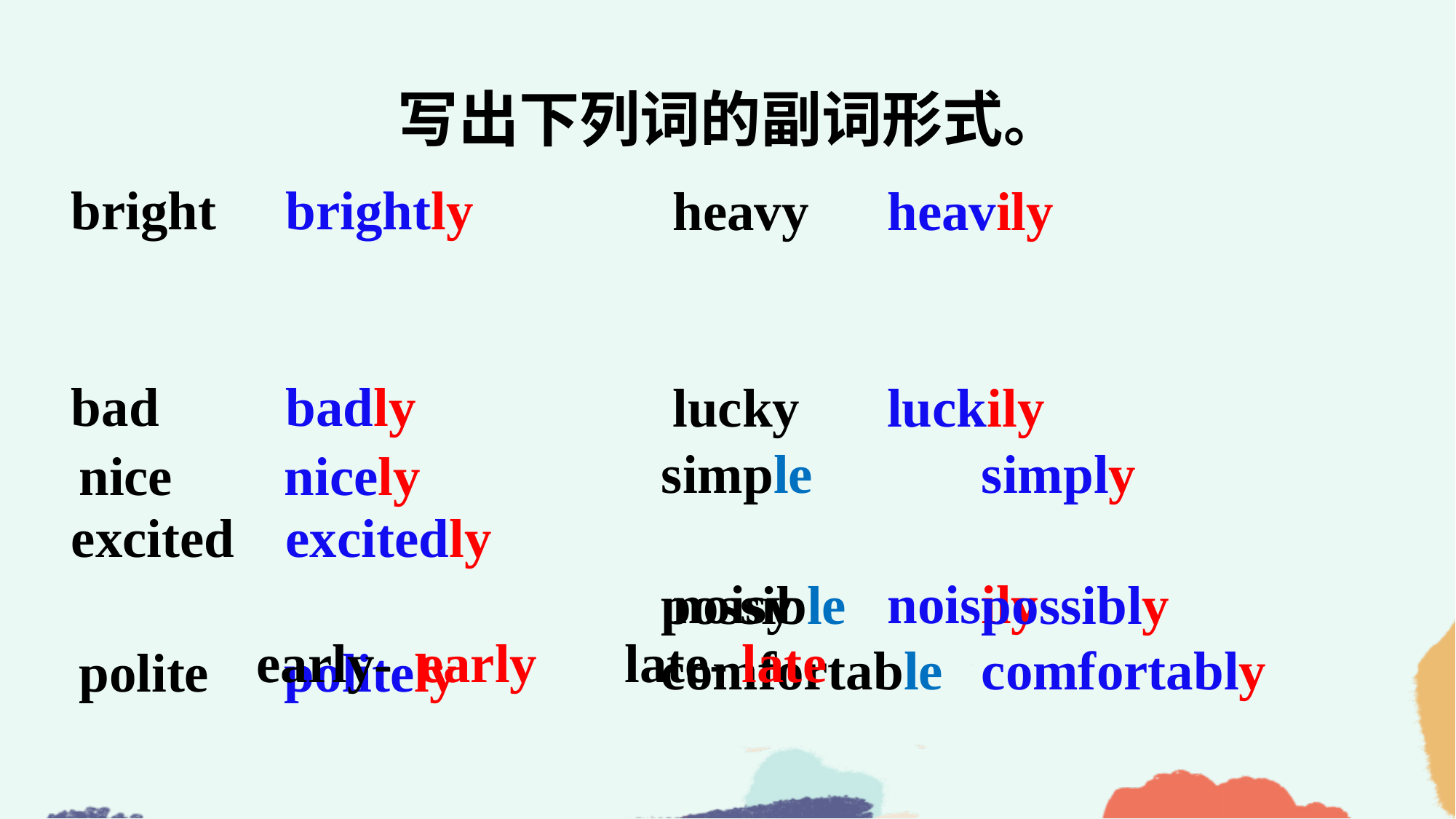

写出下列词的副词形式。
bright
bad
excited
brightly
badly
excitedly
heavy
lucky
noisy
heavily
luckily
noisily
simple
possible
comfortable
simply
possibly
comfortably
nice
polite
nicely
politely
early-                 late-
early               late